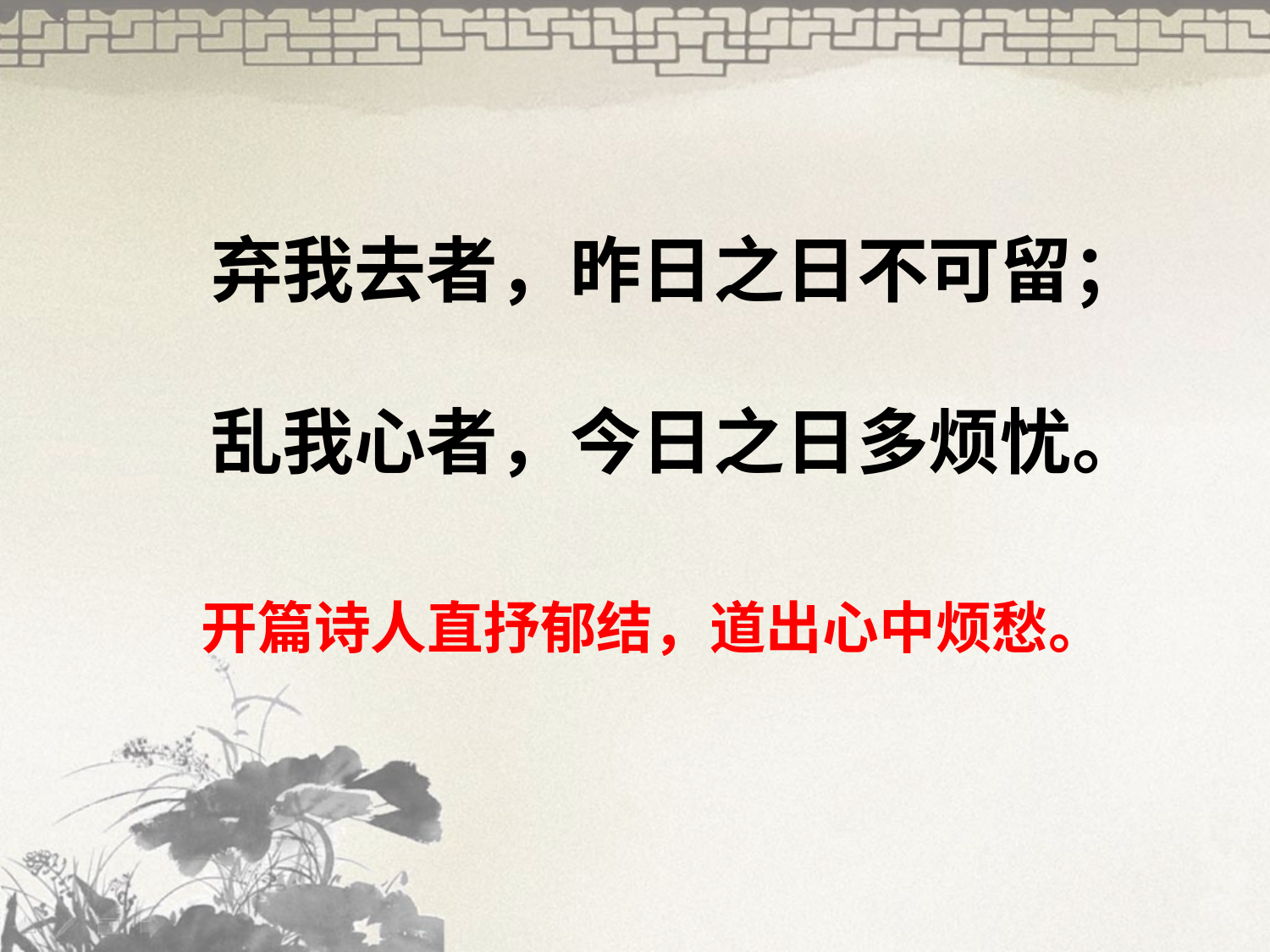

弃我去者，昨日之日不可留；

乱我心者，今日之日多烦忧。

开篇诗人直抒郁结，道出心中烦愁。